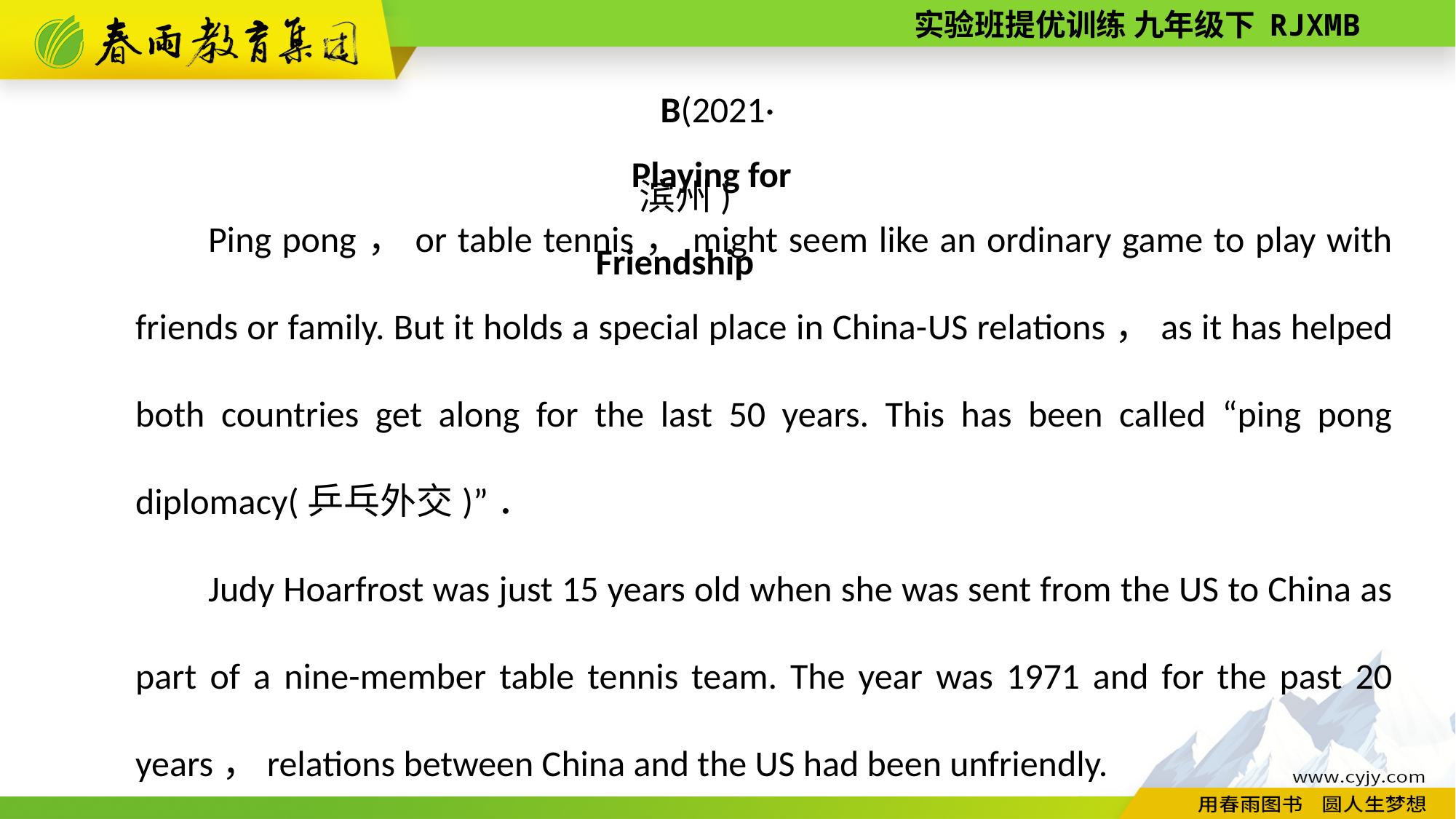

B(2021·滨州)
Playing for Friendship
Ping pong，or table tennis，might seem like an ordinary game to play with friends or family. But it holds a special place in China-­US relations，as it has helped both countries get along for the last 50 years. This has been called “ping pong diplomacy(乒乓外交)”．
Judy Hoarfrost was just 15 years old when she was sent from the US to China as part of a nine-­member table tennis team. The year was 1971 and for the past 20 years，relations between China and the US had been unfriendly.